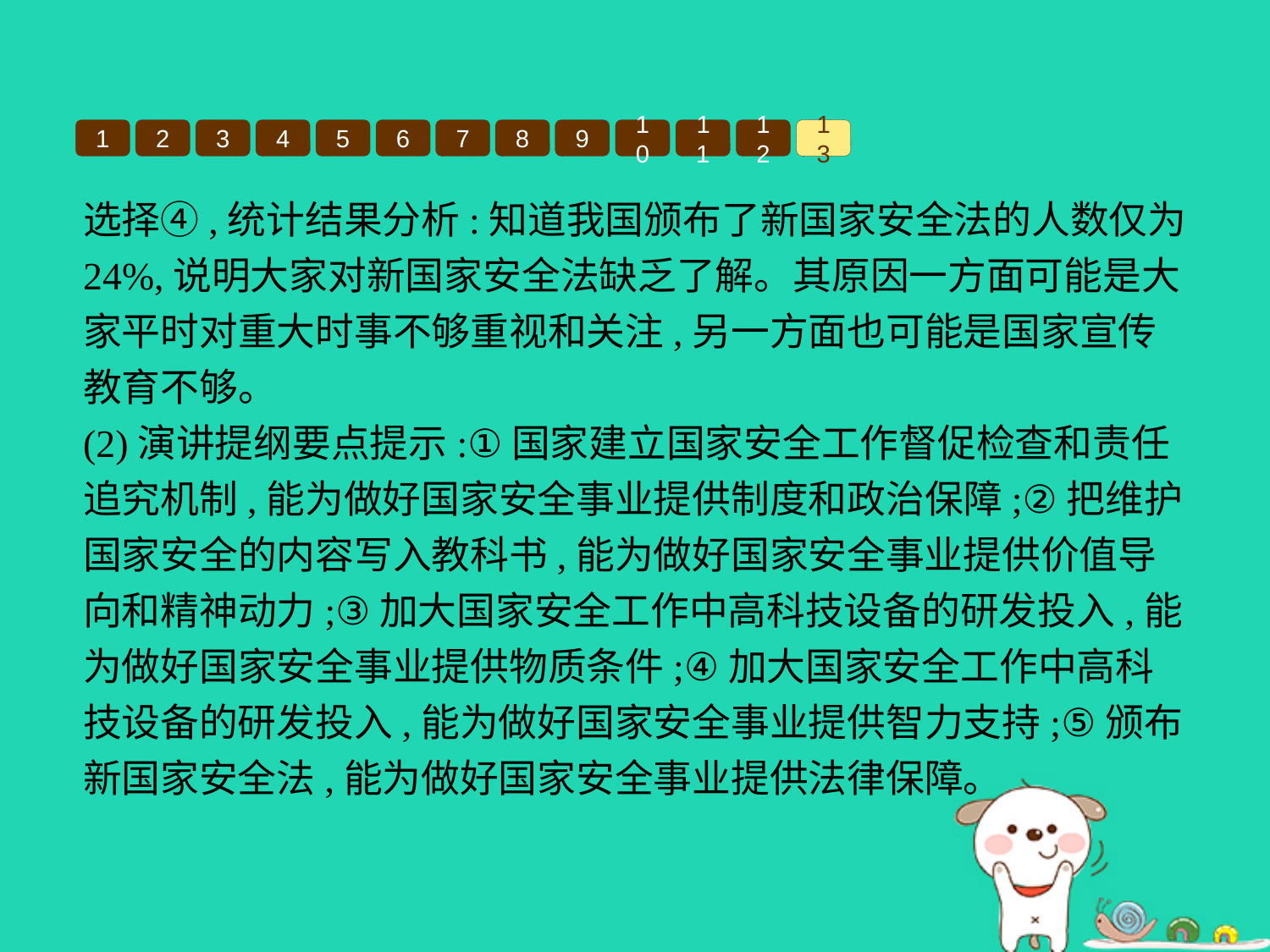

1
2
3
4
5
6
7
8
9
10
11
12
13
选择④,统计结果分析:知道我国颁布了新国家安全法的人数仅为24%,说明大家对新国家安全法缺乏了解。其原因一方面可能是大家平时对重大时事不够重视和关注,另一方面也可能是国家宣传教育不够。
(2)演讲提纲要点提示:①国家建立国家安全工作督促检查和责任追究机制,能为做好国家安全事业提供制度和政治保障;②把维护国家安全的内容写入教科书,能为做好国家安全事业提供价值导向和精神动力;③加大国家安全工作中高科技设备的研发投入,能为做好国家安全事业提供物质条件;④加大国家安全工作中高科技设备的研发投入,能为做好国家安全事业提供智力支持;⑤颁布新国家安全法,能为做好国家安全事业提供法律保障。